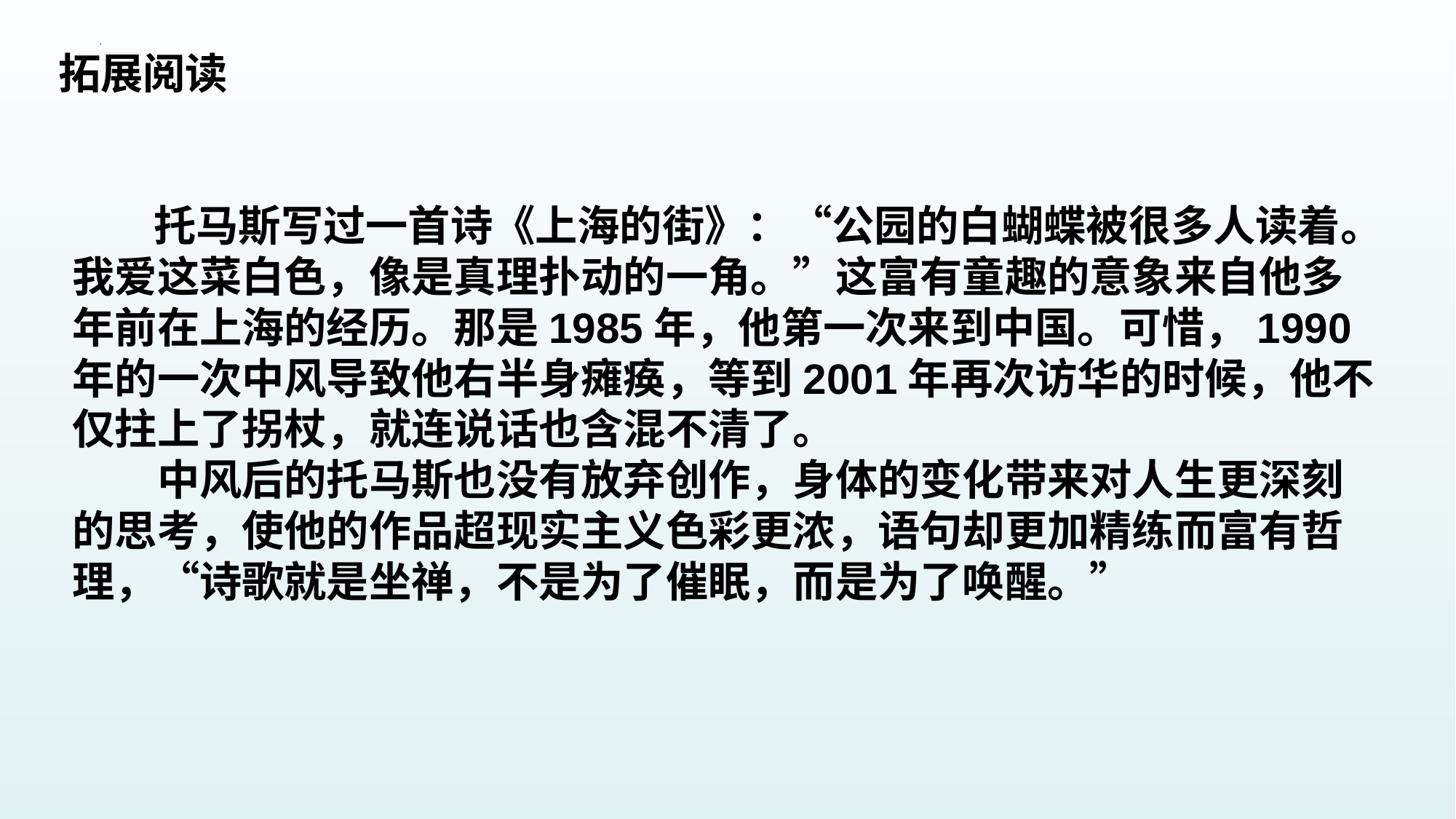

拓展阅读
           托马斯写过一首诗《上海的街》：“公园的白蝴蝶被很多人读着。我爱这菜白色，像是真理扑动的一角。”这富有童趣的意象来自他多年前在上海的经历。那是1985年，他第一次来到中国。可惜，1990年的一次中风导致他右半身瘫痪，等到2001年再次访华的时候，他不仅拄上了拐杖，就连说话也含混不清了。
　　中风后的托马斯也没有放弃创作，身体的变化带来对人生更深刻的思考，使他的作品超现实主义色彩更浓，语句却更加精练而富有哲理，“诗歌就是坐禅，不是为了催眠，而是为了唤醒。”